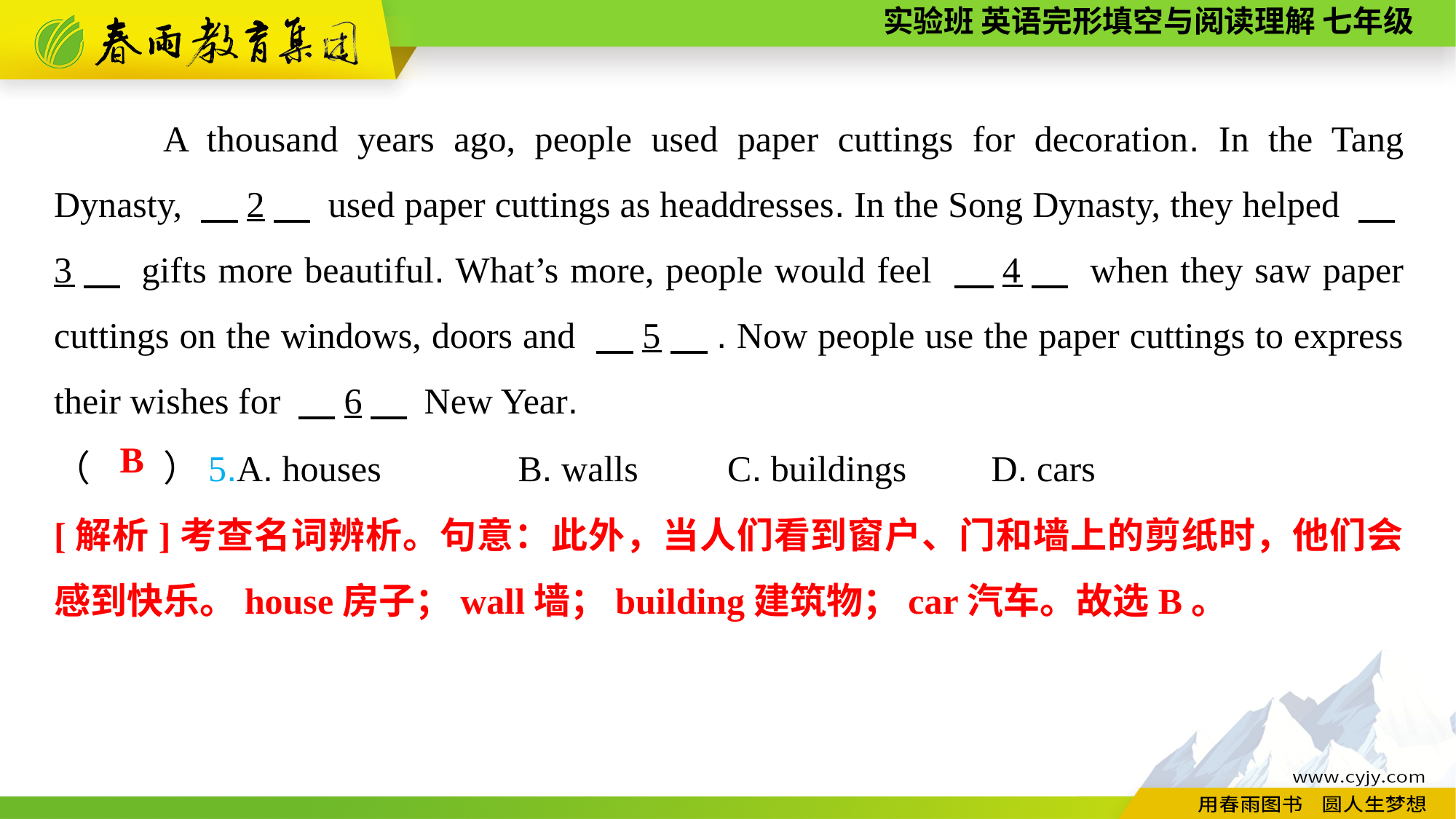

A thousand years ago, people used paper cuttings for decoration. In the Tang Dynasty, 　2　 used paper cuttings as headdresses. In the Song Dynasty, they helped 　3　 gifts more beautiful. What’s more, people would feel 　4　 when they saw paper cuttings on the windows, doors and 　5　. Now people use the paper cuttings to express their wishes for 　6　 New Year.
（　　）5.A. houses               B. walls	  C. buildings	       D. cars
B
[解析]考查名词辨析。句意：此外，当人们看到窗户、门和墙上的剪纸时，他们会感到快乐。house房子；wall墙；building建筑物；car汽车。故选B。